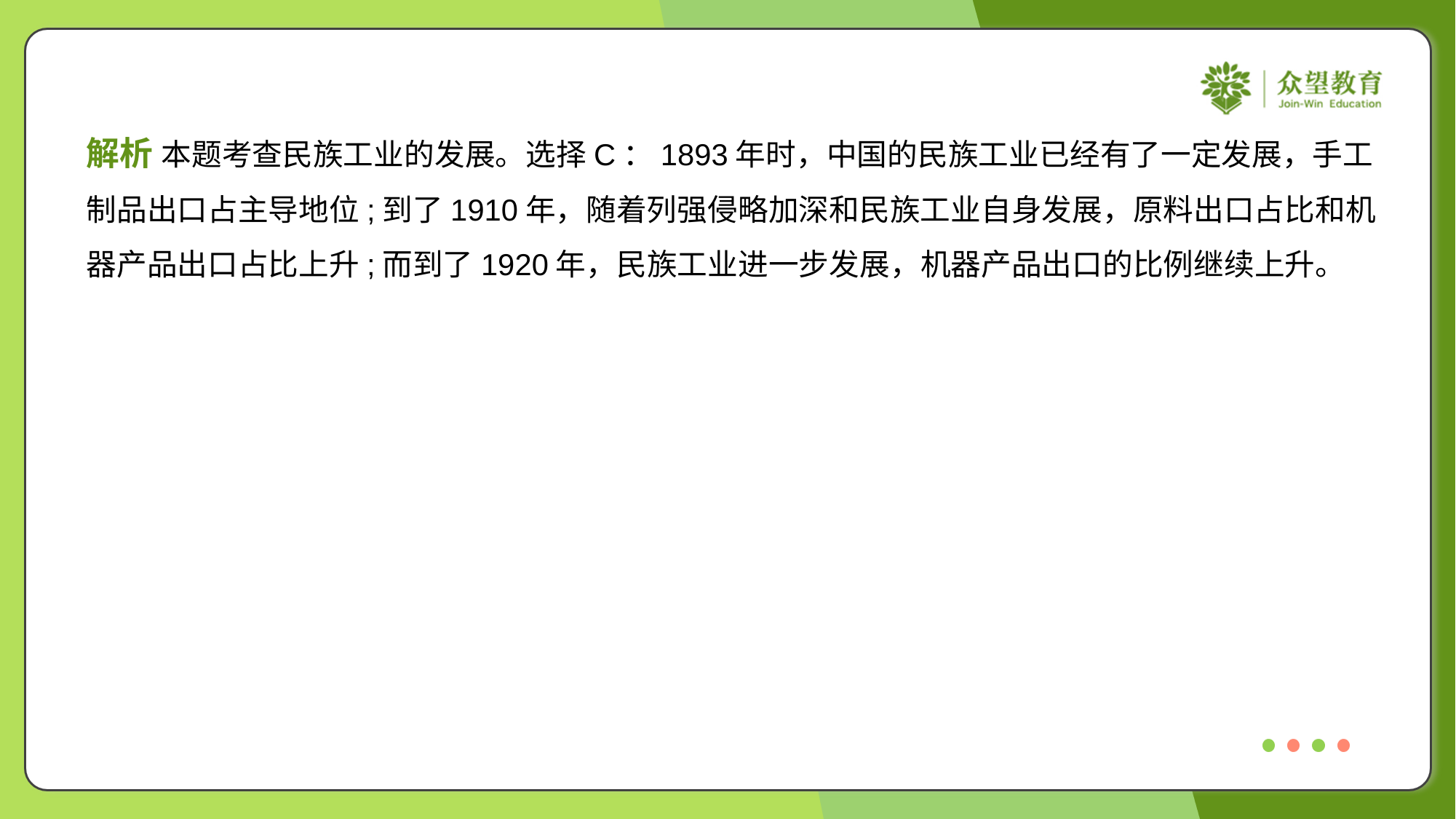

解析 本题考查民族工业的发展。选择C：1893年时，中国的民族工业已经有了一定发展，手工
制品出口占主导地位;到了1910年，随着列强侵略加深和民族工业自身发展，原料出口占比和机
器产品出口占比上升;而到了1920年，民族工业进一步发展，机器产品出口的比例继续上升。